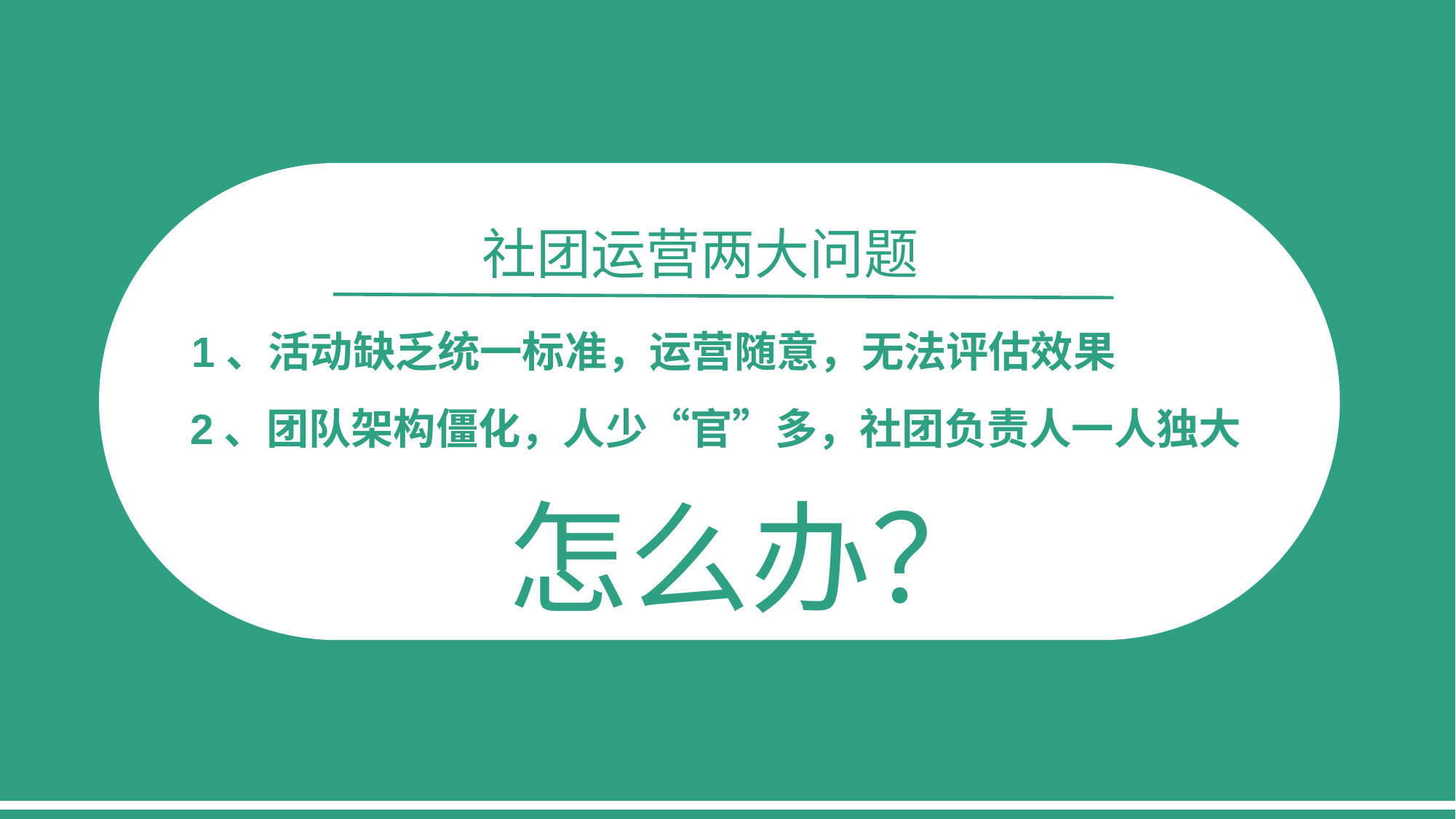

社团运营两大问题
1、活动缺乏统一标准，运营随意，无法评估效果
2、团队架构僵化，人少“官”多，社团负责人一人独大
怎么办？